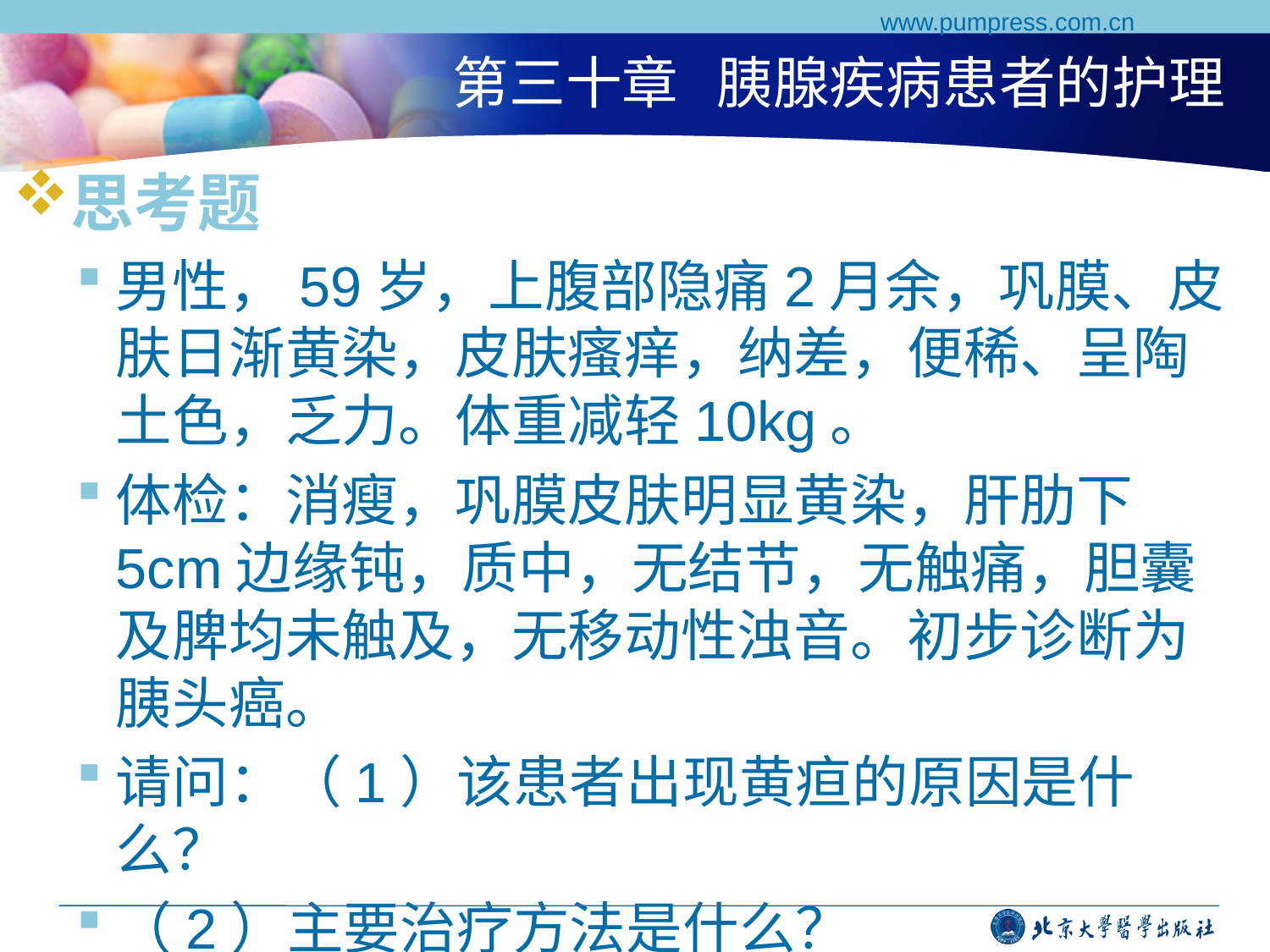

www.pumpress.com.cn
# 第三十章   胰腺疾病患者的护理
思考题
男性，59岁，上腹部隐痛2月余，巩膜、皮肤日渐黄染，皮肤瘙痒，纳差，便稀、呈陶土色，乏力。体重减轻10kg。
体检：消瘦，巩膜皮肤明显黄染，肝肋下5cm边缘钝，质中，无结节，无触痛，胆囊及脾均未触及，无移动性浊音。初步诊断为胰头癌。
请问：（1）该患者出现黄疸的原因是什么？
（2）主要治疗方法是什么？